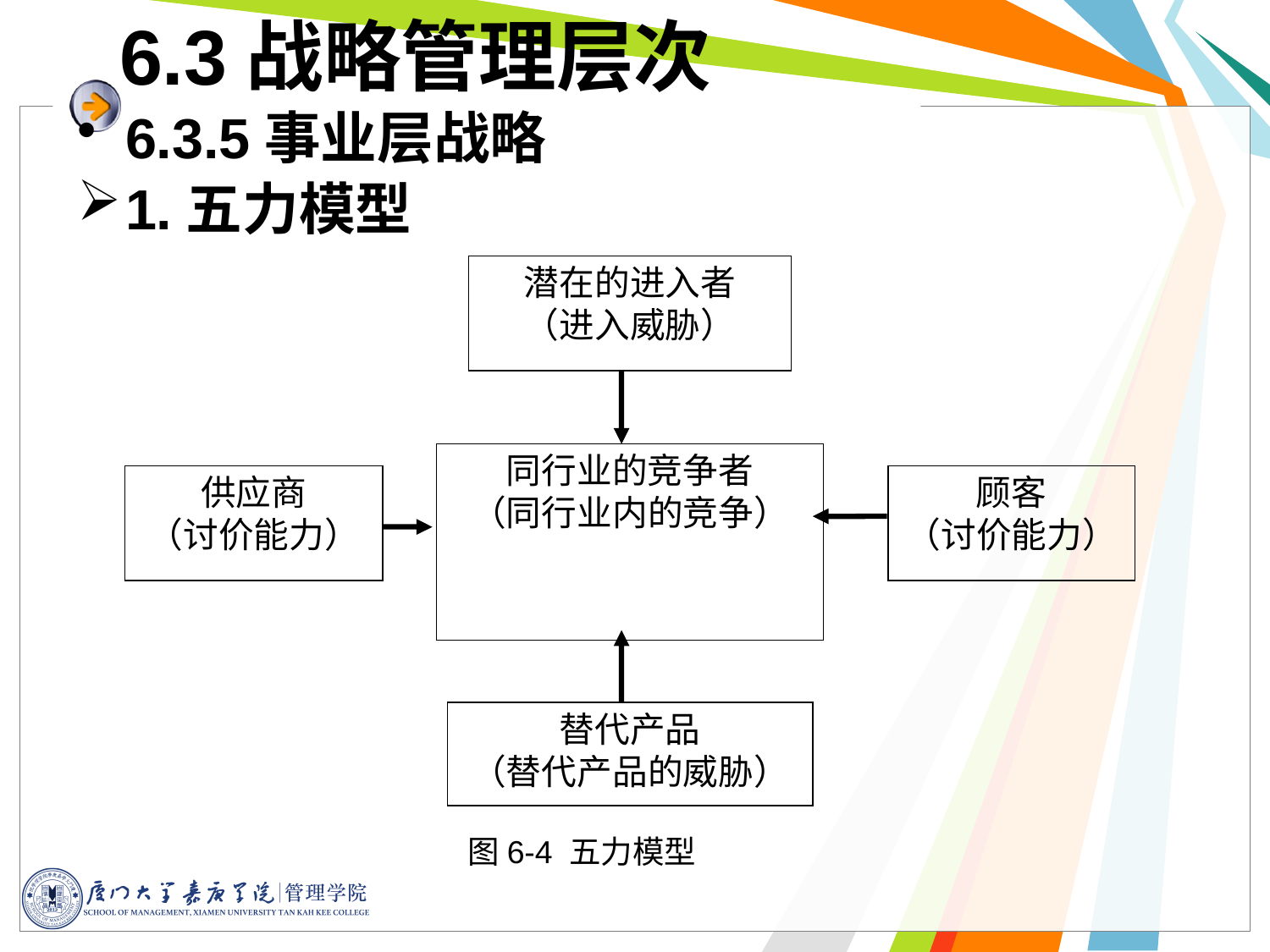

6.3战略管理层次
6.3.5事业层战略
1.五力模型

潜在的进入者
（进入威胁）

同行业的竞争者
（同行业内的竞争）
供应商
（讨价能力）
顾客
（讨价能力）

替代产品
（替代产品的威胁）
图6-4 五力模型